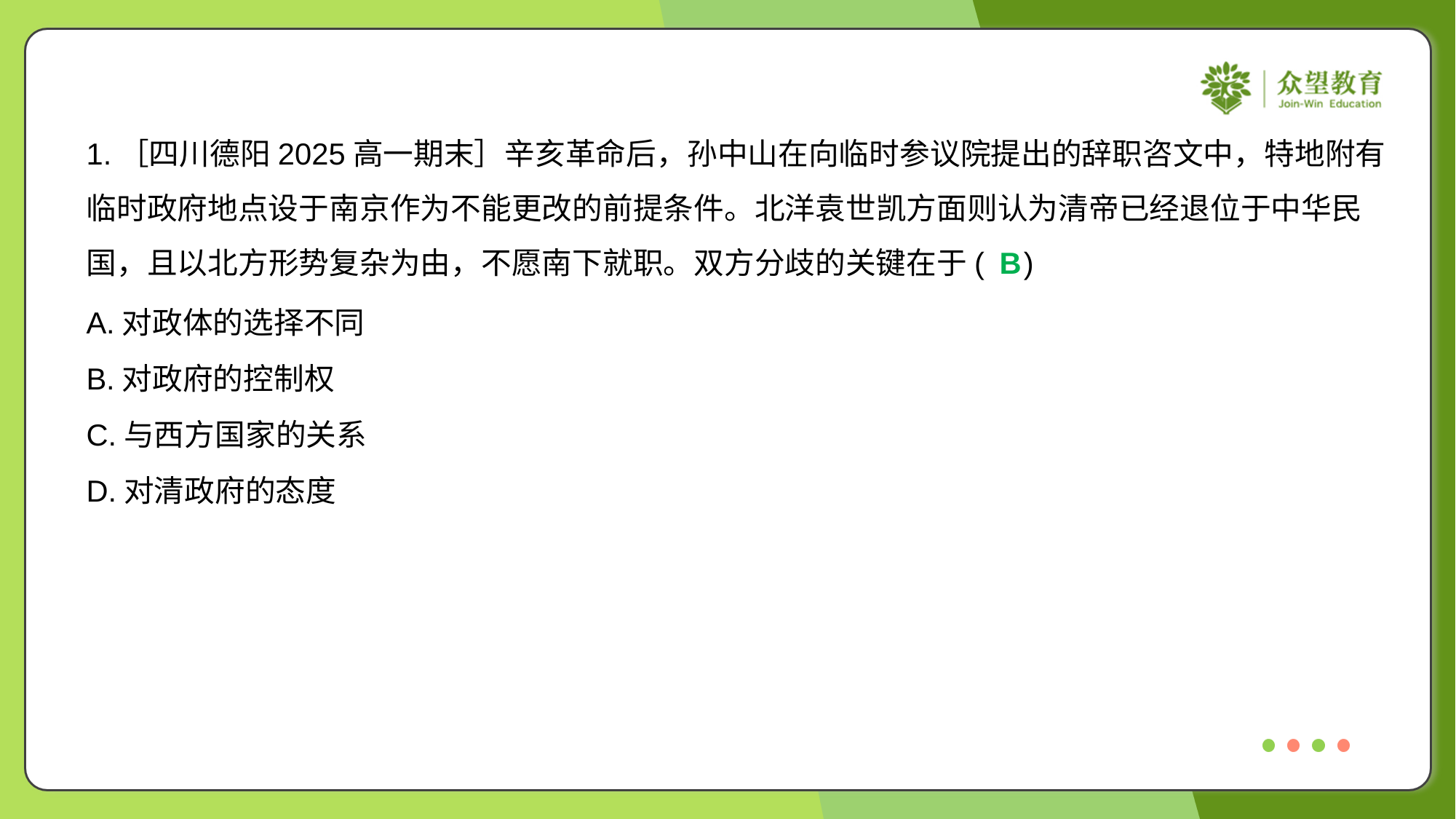

1.［四川德阳2025高一期末］辛亥革命后，孙中山在向临时参议院提出的辞职咨文中，特地附有
临时政府地点设于南京作为不能更改的前提条件。北洋袁世凯方面则认为清帝已经退位于中华民
国，且以北方形势复杂为由，不愿南下就职。双方分歧的关键在于(     )
B
A.对政体的选择不同
B.对政府的控制权
C.与西方国家的关系
D.对清政府的态度